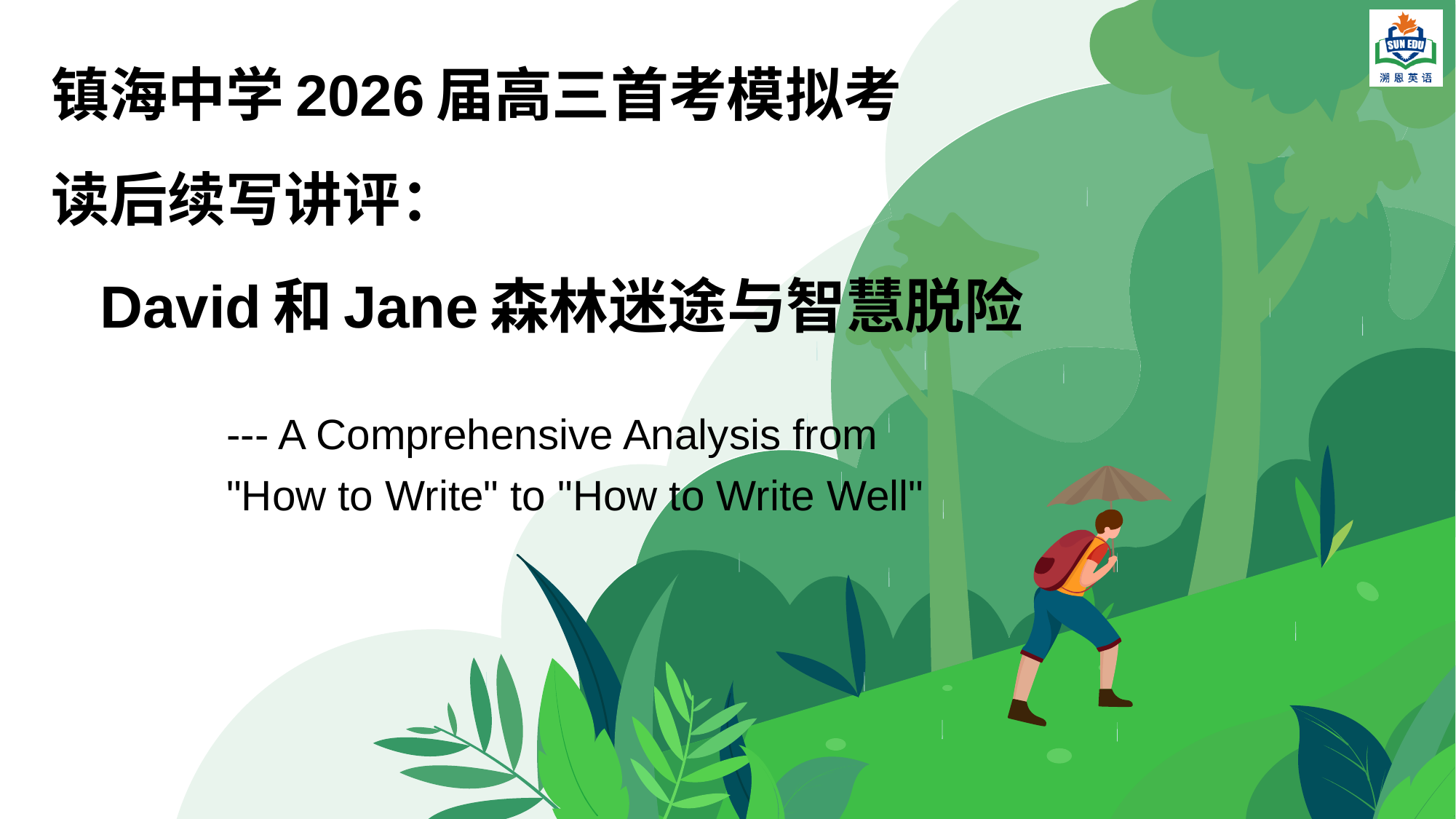

# 镇海中学2026届高三首考模拟考 读后续写讲评： David和Jane森林迷途与智慧脱险
--- A Comprehensive Analysis from "How to Write" to "How to Write Well"